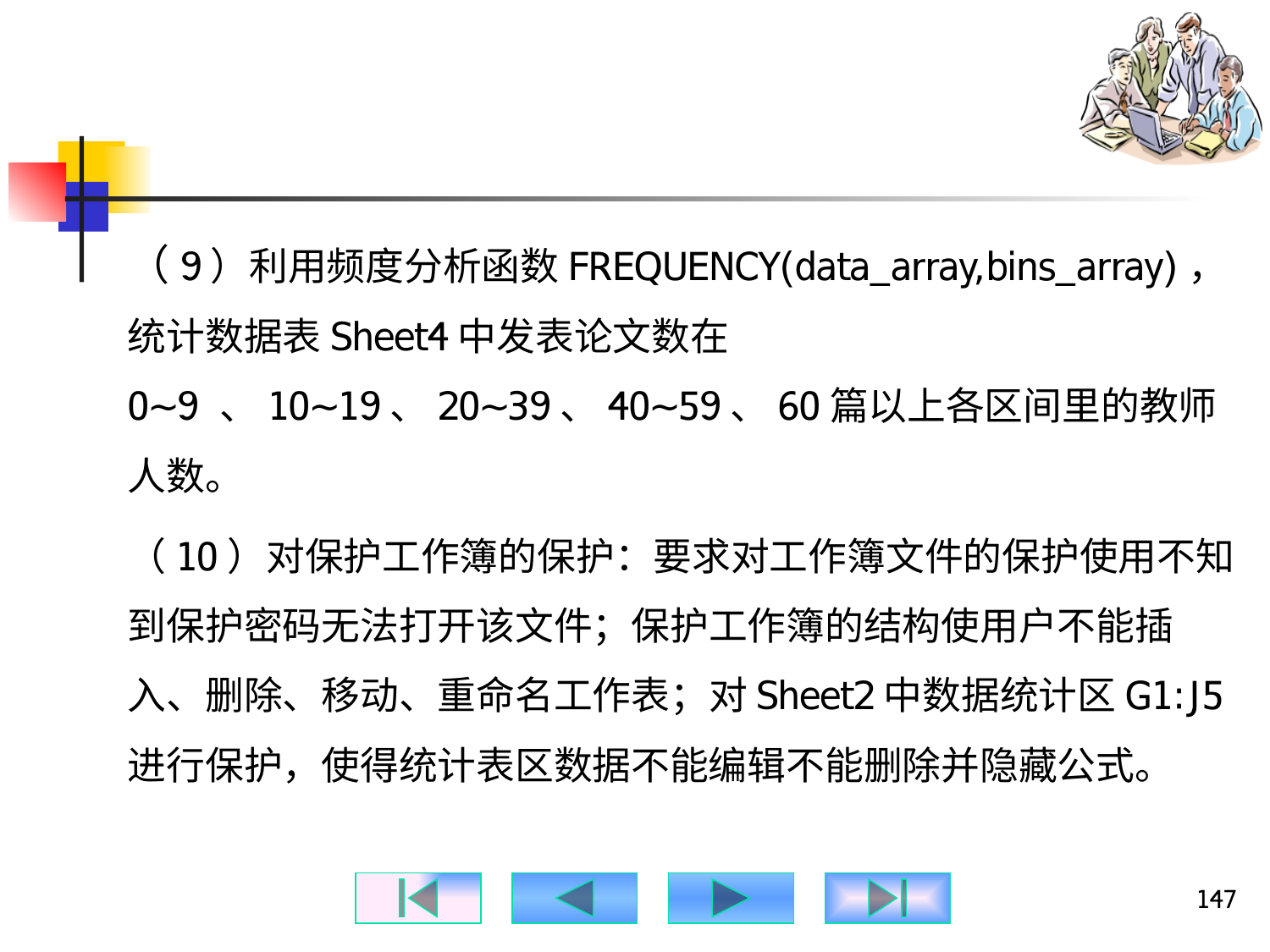

#
（9）利用频度分析函数FREQUENCY(data_array,bins_array)，统计数据表Sheet4中发表论文数在0~9 、10~19、20~39、40~59、60篇以上各区间里的教师人数。
（10）对保护工作簿的保护：要求对工作簿文件的保护使用不知到保护密码无法打开该文件；保护工作簿的结构使用户不能插入、删除、移动、重命名工作表；对Sheet2中数据统计区G1:J5进行保护，使得统计表区数据不能编辑不能删除并隐藏公式。

147